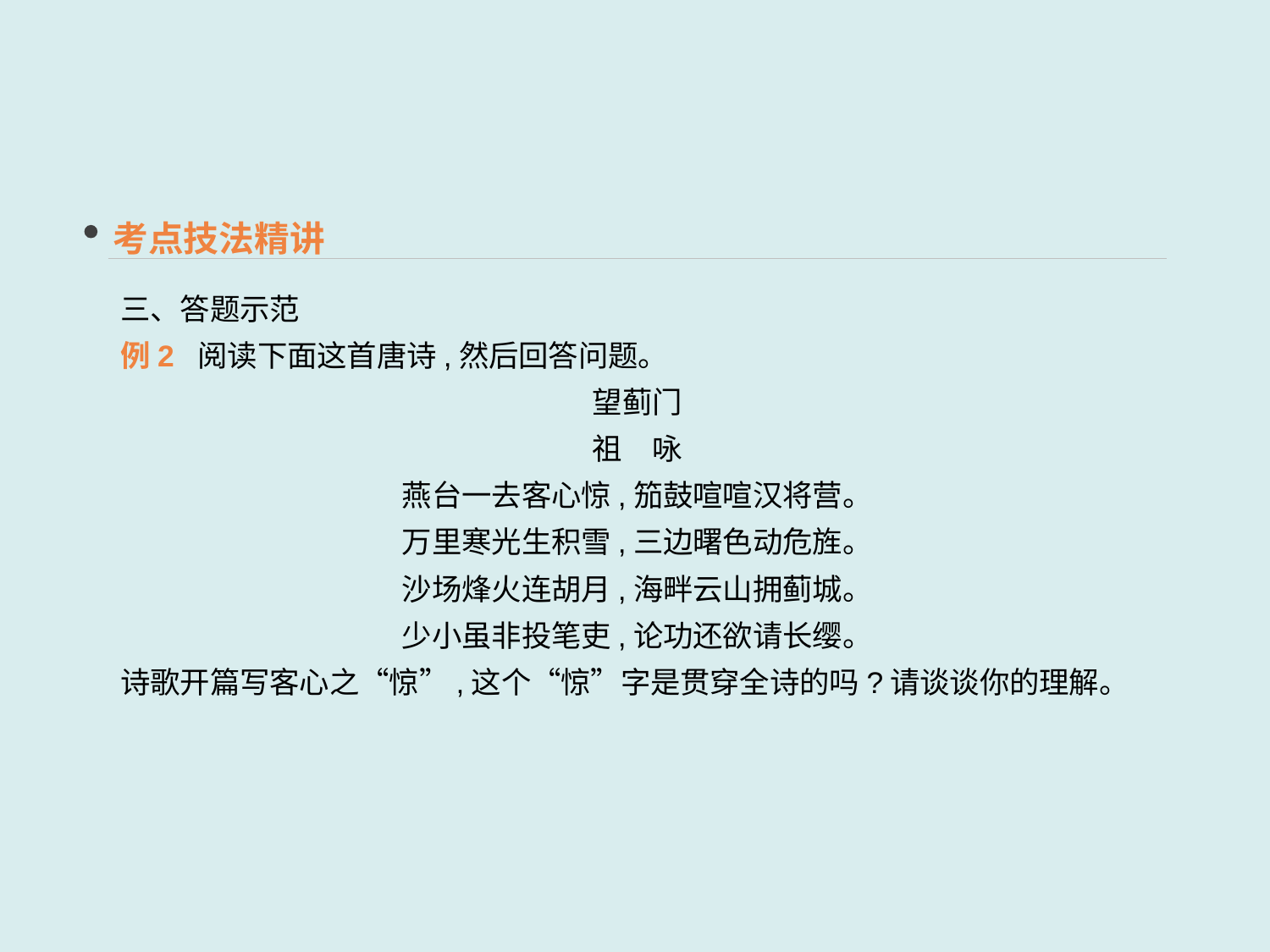

考点技法精讲

三、答题示范
例2  阅读下面这首唐诗,然后回答问题。
望蓟门
祖　咏
燕台一去客心惊,笳鼓喧喧汉将营。
万里寒光生积雪,三边曙色动危旌。
沙场烽火连胡月,海畔云山拥蓟城。
少小虽非投笔吏,论功还欲请长缨。
诗歌开篇写客心之“惊”,这个“惊”字是贯穿全诗的吗?请谈谈你的理解。